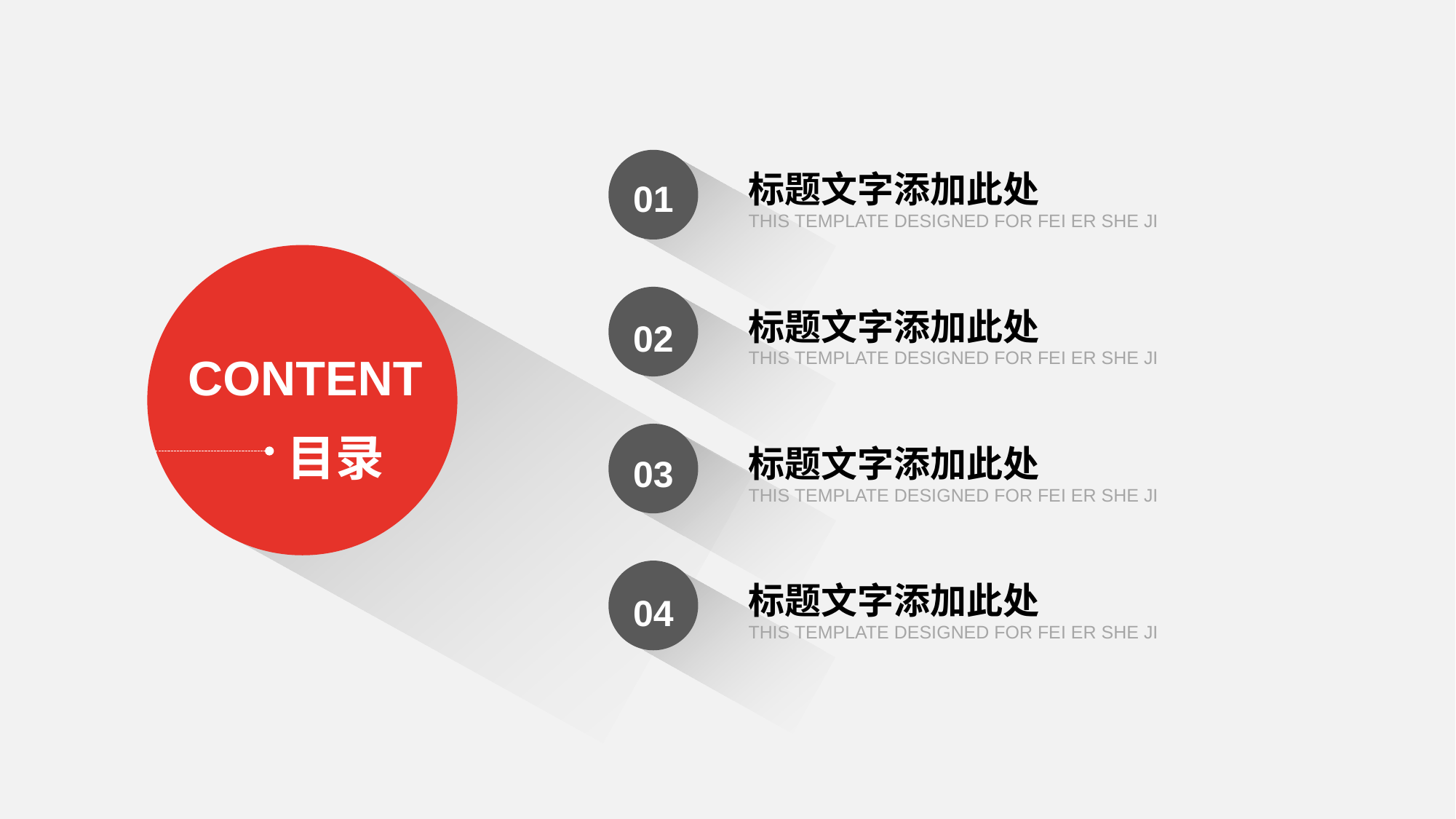

标题文字添加此处
THIS TEMPLATE DESIGNED FOR FEI ER SHE JI
01

标题文字添加此处
THIS TEMPLATE DESIGNED FOR FEI ER SHE JI
02
CONTENT

目录

标题文字添加此处
THIS TEMPLATE DESIGNED FOR FEI ER SHE JI
03

标题文字添加此处
THIS TEMPLATE DESIGNED FOR FEI ER SHE JI
04